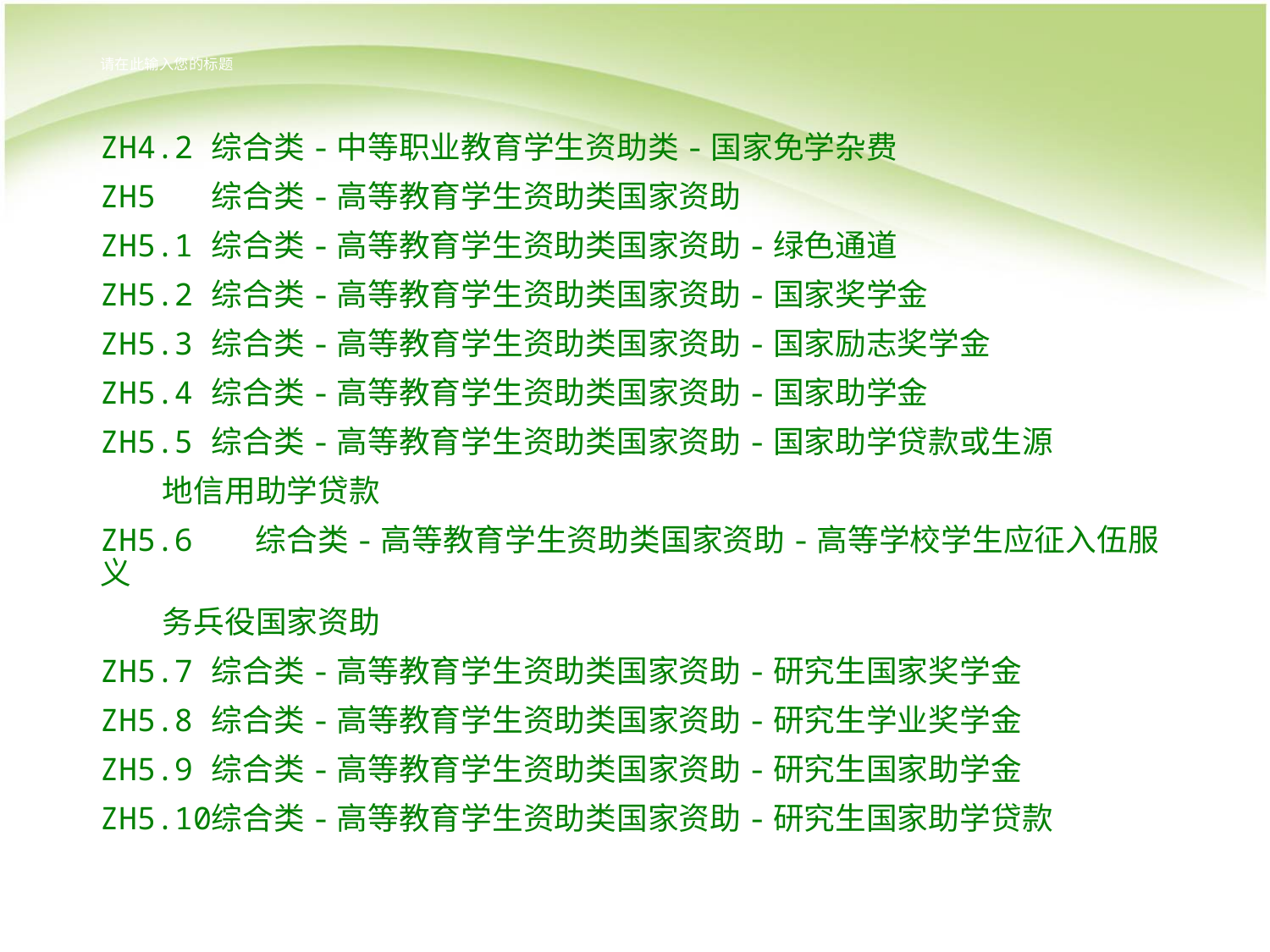

请在此输入您的标题
ZH4.2	综合类-中等职业教育学生资助类-国家免学杂费
ZH5	综合类-高等教育学生资助类国家资助
ZH5.1	综合类-高等教育学生资助类国家资助-绿色通道
ZH5.2	综合类-高等教育学生资助类国家资助-国家奖学金
ZH5.3	综合类-高等教育学生资助类国家资助-国家励志奖学金
ZH5.4	综合类-高等教育学生资助类国家资助-国家助学金
ZH5.5	综合类-高等教育学生资助类国家资助-国家助学贷款或生源
        地信用助学贷款
ZH5.6   综合类-高等教育学生资助类国家资助-高等学校学生应征入伍服义
        务兵役国家资助
ZH5.7	综合类-高等教育学生资助类国家资助-研究生国家奖学金
ZH5.8	综合类-高等教育学生资助类国家资助-研究生学业奖学金
ZH5.9	综合类-高等教育学生资助类国家资助-研究生国家助学金
ZH5.10	综合类-高等教育学生资助类国家资助-研究生国家助学贷款